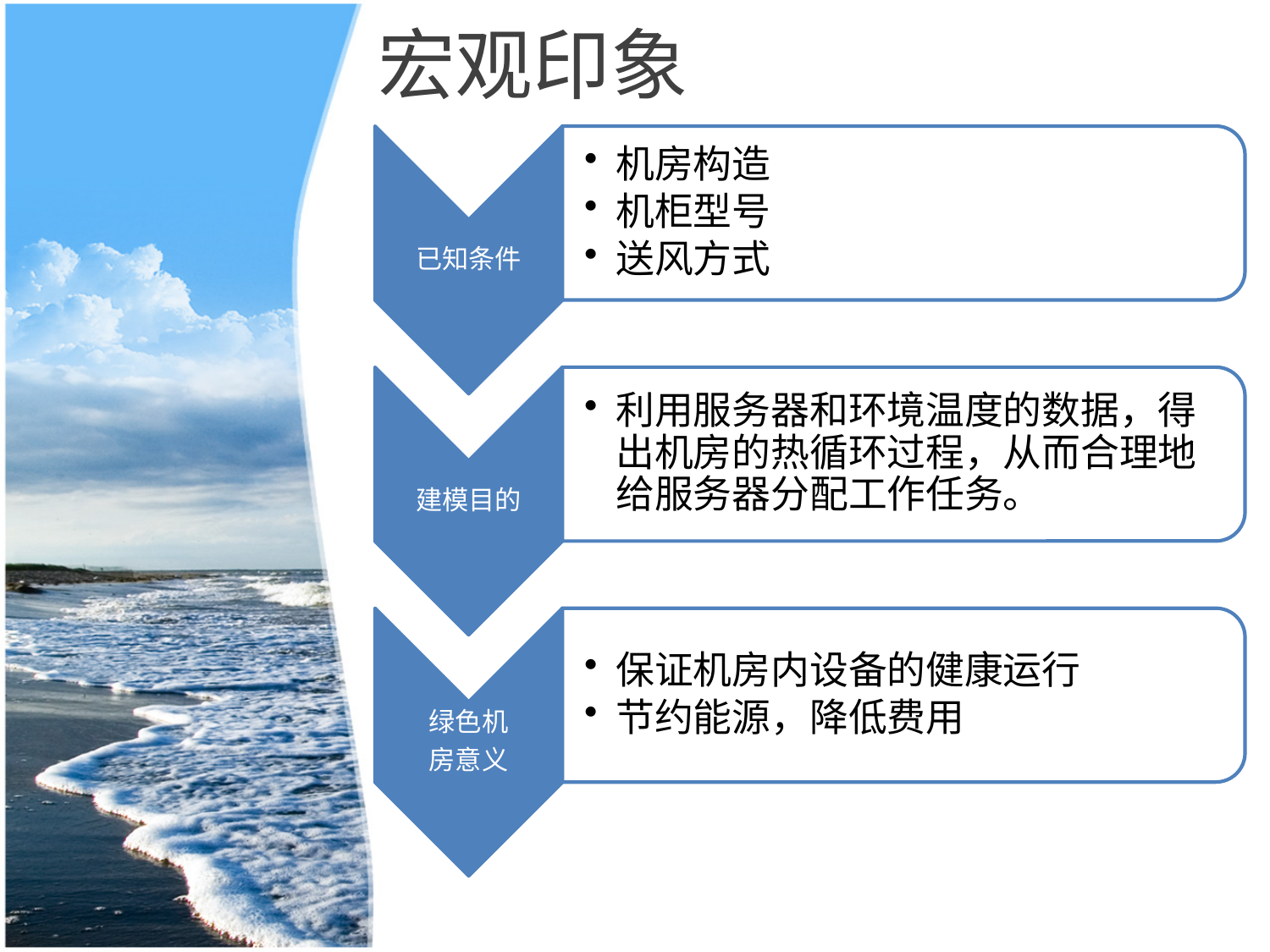

宏观印象
已知条件
机房构造
机柜型号
送风方式
建模目的
利用服务器和环境温度的数据，得出机房的热循环过程，从而合理地给服务器分配工作任务。
绿色机
房意义
保证机房内设备的健康运行
节约能源，降低费用